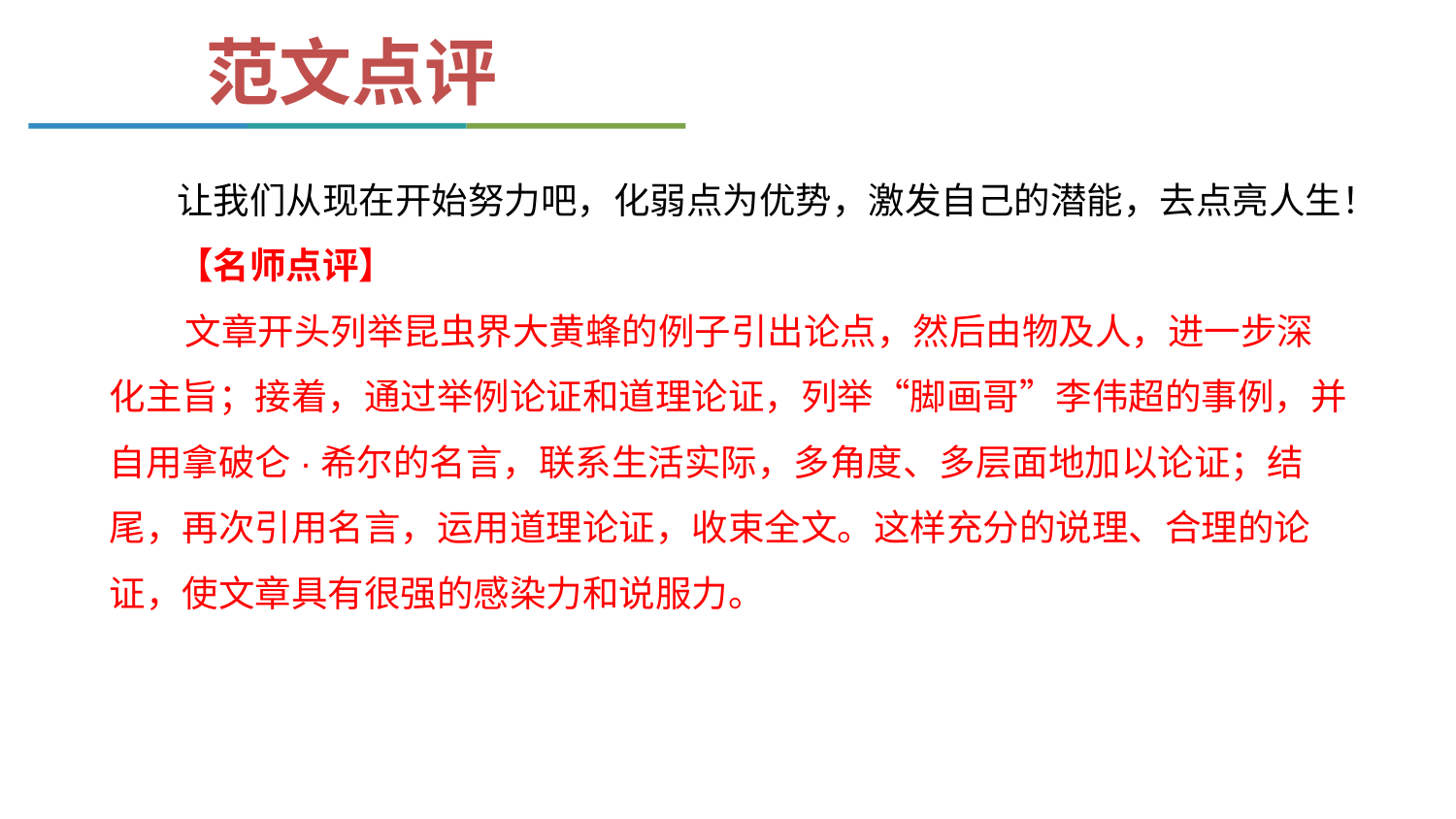

范文点评

  让我们从现在开始努力吧，化弱点为优势，激发自己的潜能，去点亮人生！
  【名师点评】
   文章开头列举昆虫界大黄蜂的例子引出论点，然后由物及人，进一步深化主旨；接着，通过举例论证和道理论证，列举“脚画哥”李伟超的事例，并自用拿破仑·希尔的名言，联系生活实际，多角度、多层面地加以论证；结尾，再次引用名言，运用道理论证，收束全文。这样充分的说理、合理的论证，使文章具有很强的感染力和说服力。